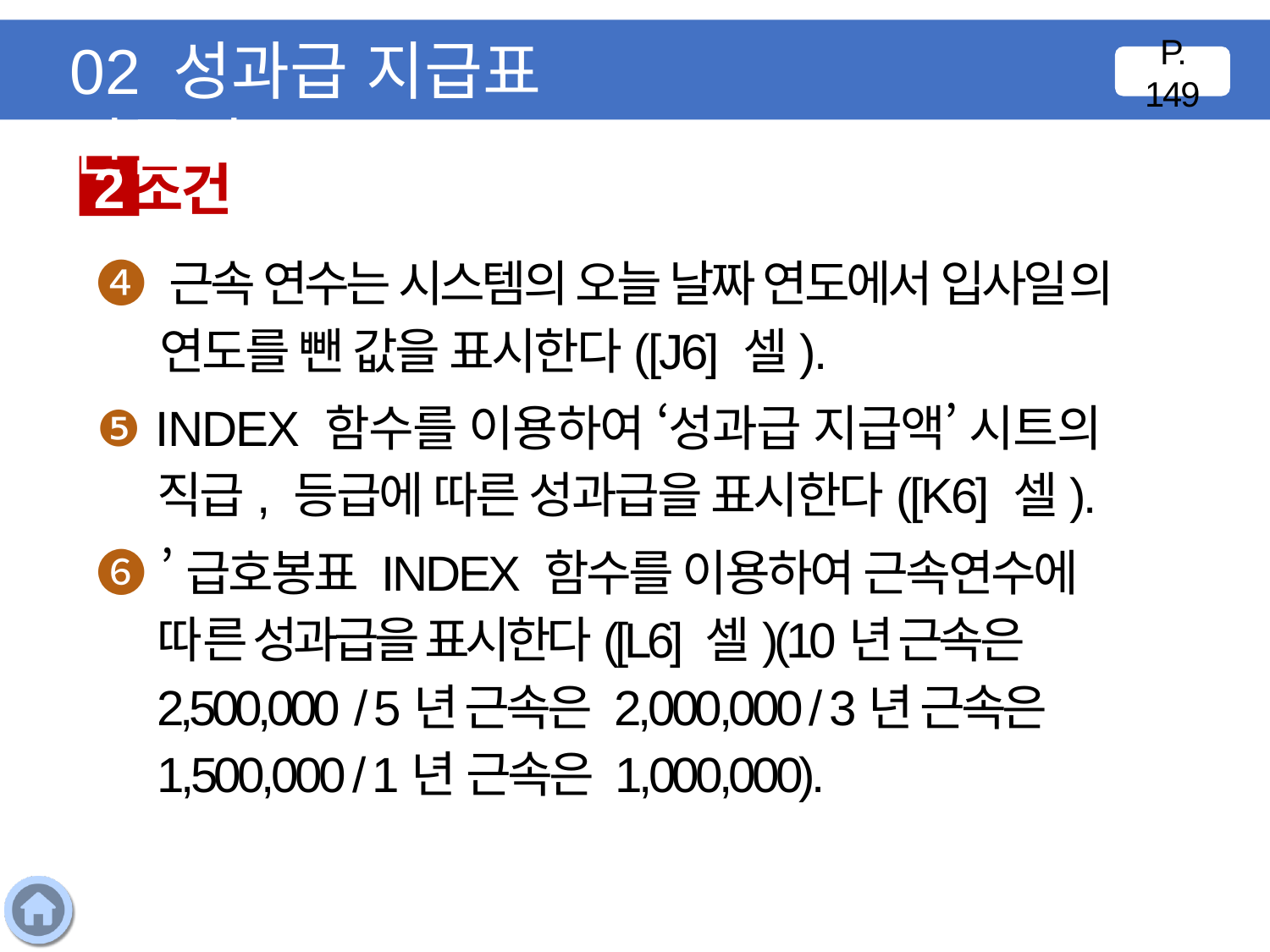

02 성과급 지급표 만들기
P. 149
조건
2
❹ 근속 연수는 시스템의 오늘 날짜 연도에서 입사일의 연도를 뺀 값을 표시한다([J6] 셀).
❺ INDEX 함수를 이용하여 ‘성과급 지급액’ 시트의 직급, 등급에 따른 성과급을 표시한다([K6] 셀).
❻ ’급호봉표 INDEX 함수를 이용하여 근속연수에 따른 성과급을 표시한다([L6] 셀)(10년 근속은 2,500,000 / 5년 근속은 2,000,000 / 3년 근속은 1,500,000 / 1년 근속은 1,000,000).